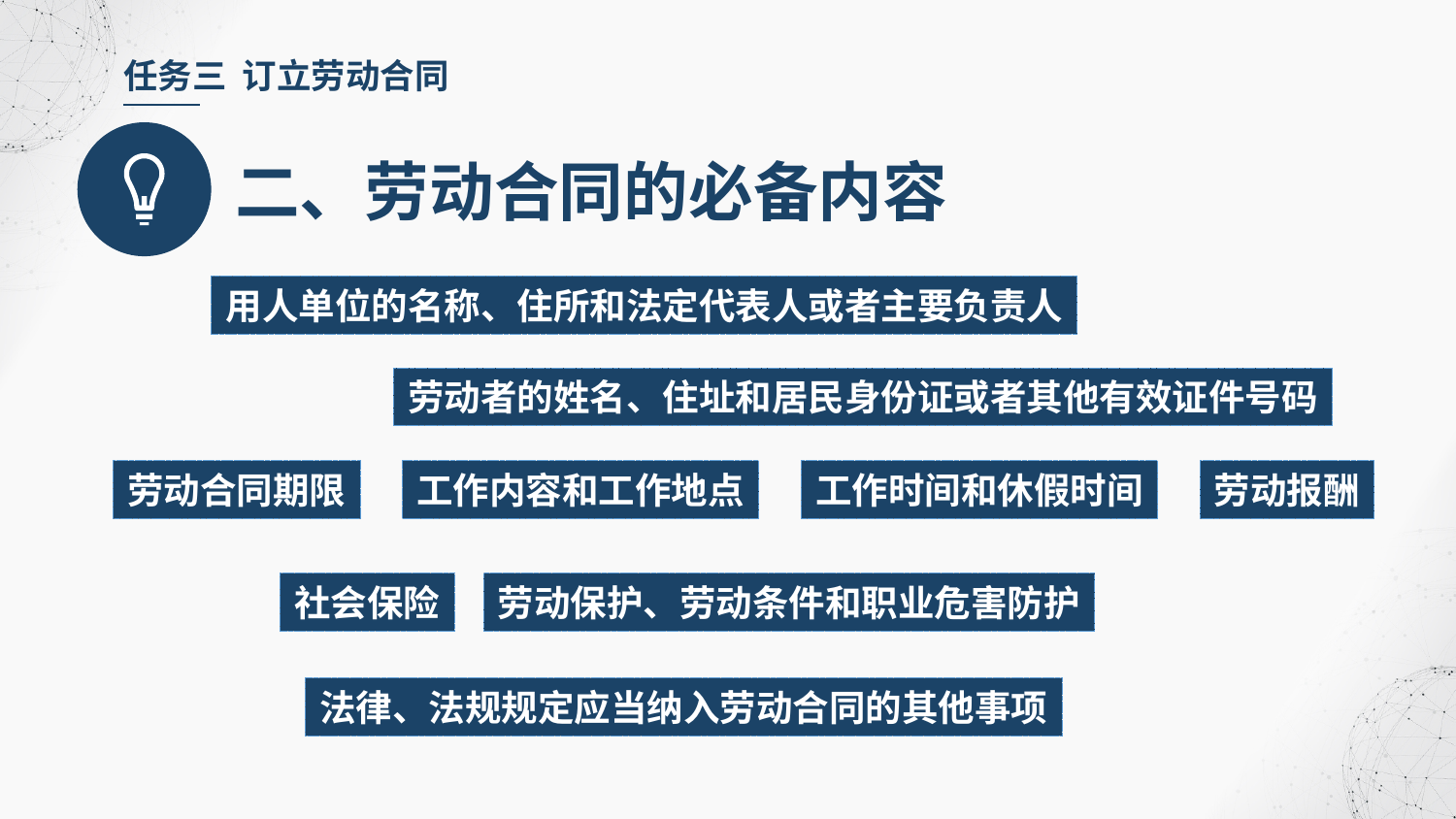

任务三  订立劳动合同

二、劳动合同的必备内容
用人单位的名称、住所和法定代表人或者主要负责人
劳动者的姓名、住址和居民身份证或者其他有效证件号码
劳动合同期限
工作内容和工作地点
工作时间和休假时间
劳动报酬
社会保险
劳动保护、劳动条件和职业危害防护
法律、法规规定应当纳入劳动合同的其他事项